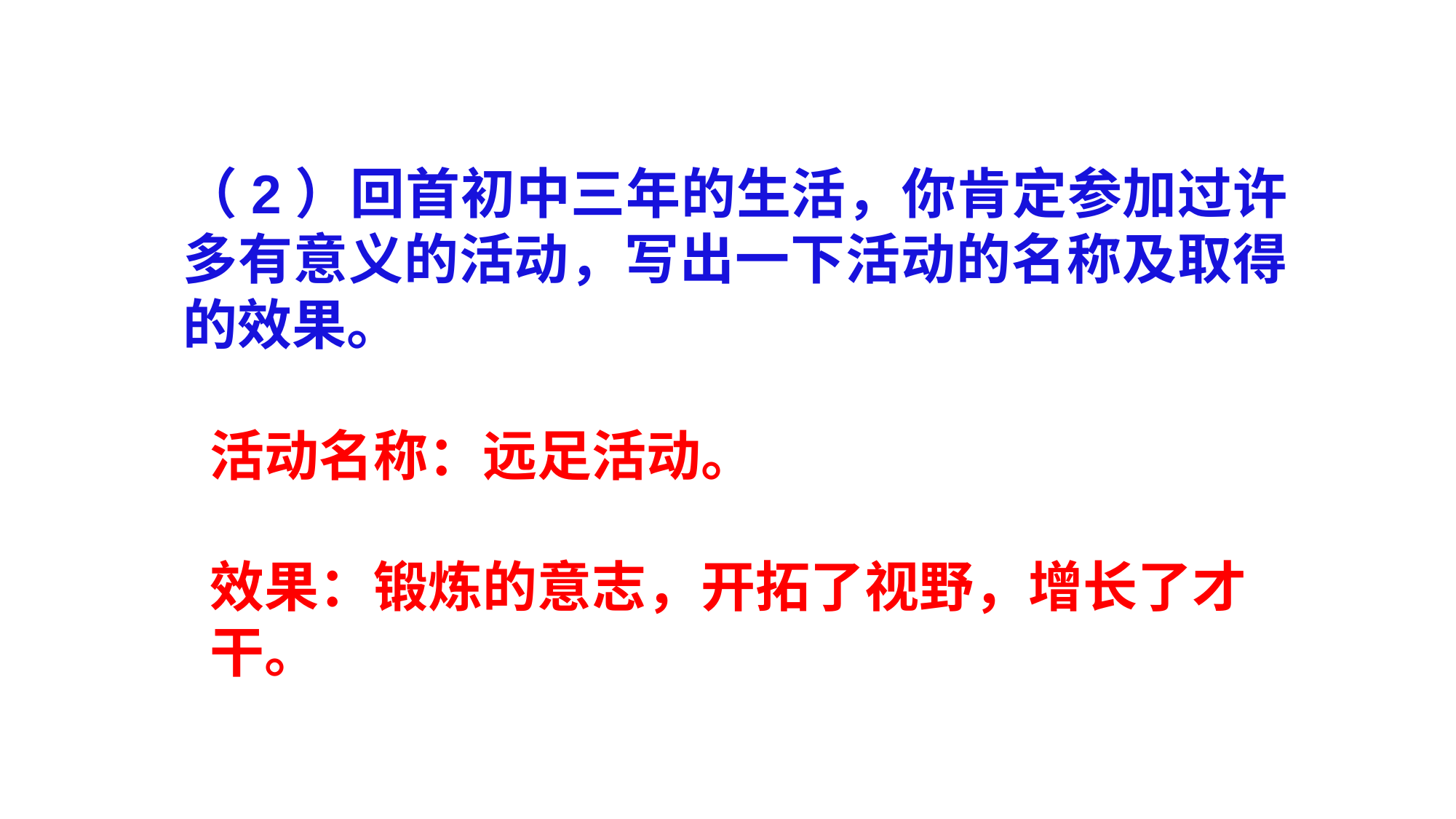

（2）回首初中三年的生活，你肯定参加过许多有意义的活动，写出一下活动的名称及取得的效果。
活动名称：远足活动。

效果：锻炼的意志，开拓了视野，增长了才干。